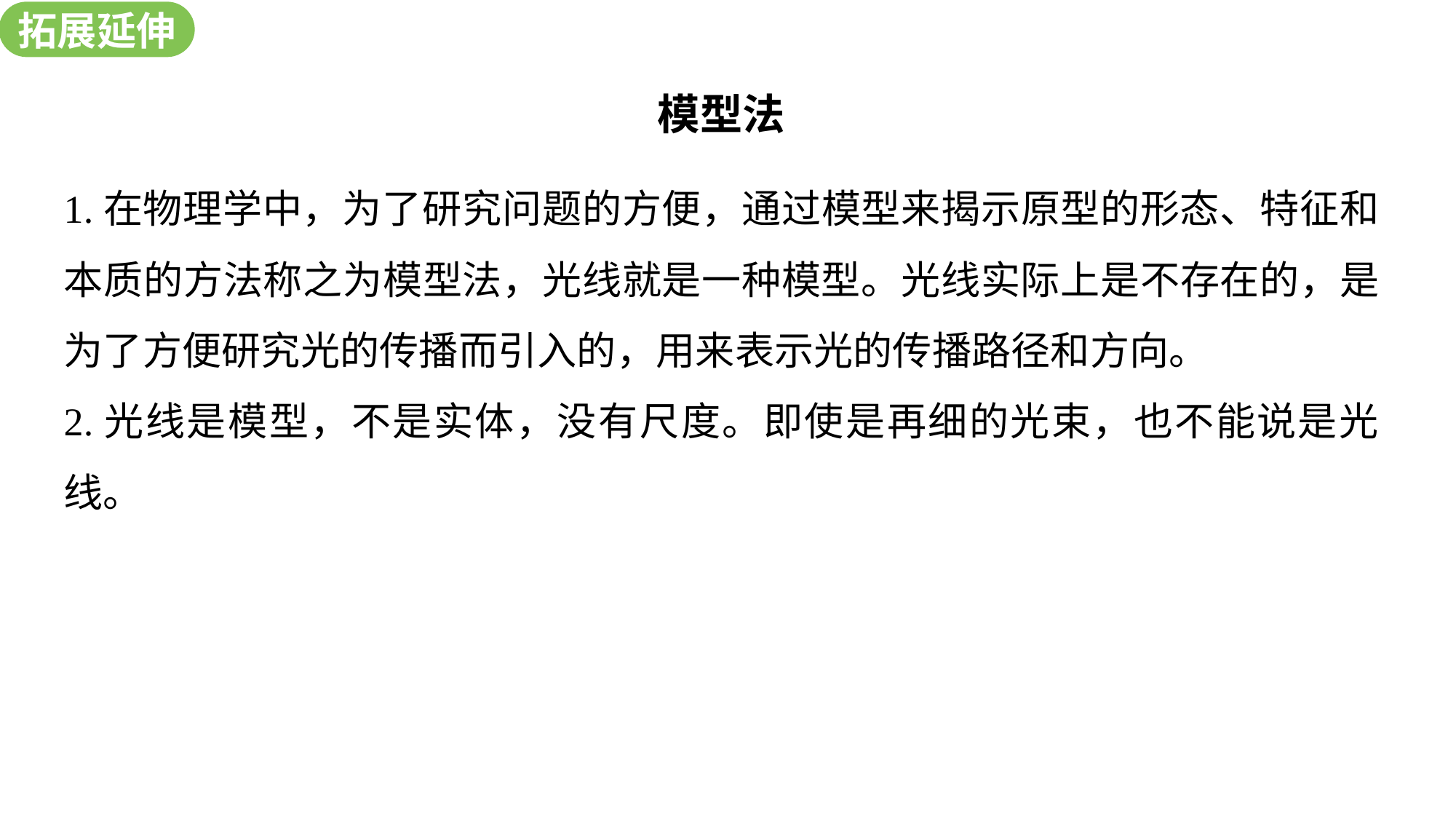

拓展延伸
新知探究
模型法
1.在物理学中，为了研究问题的方便，通过模型来揭示原型的形态、特征和本质的方法称之为模型法，光线就是一种模型。光线实际上是不存在的，是为了方便研究光的传播而引入的，用来表示光的传播路径和方向。
2.光线是模型，不是实体，没有尺度。即使是再细的光束，也不能说是光线。